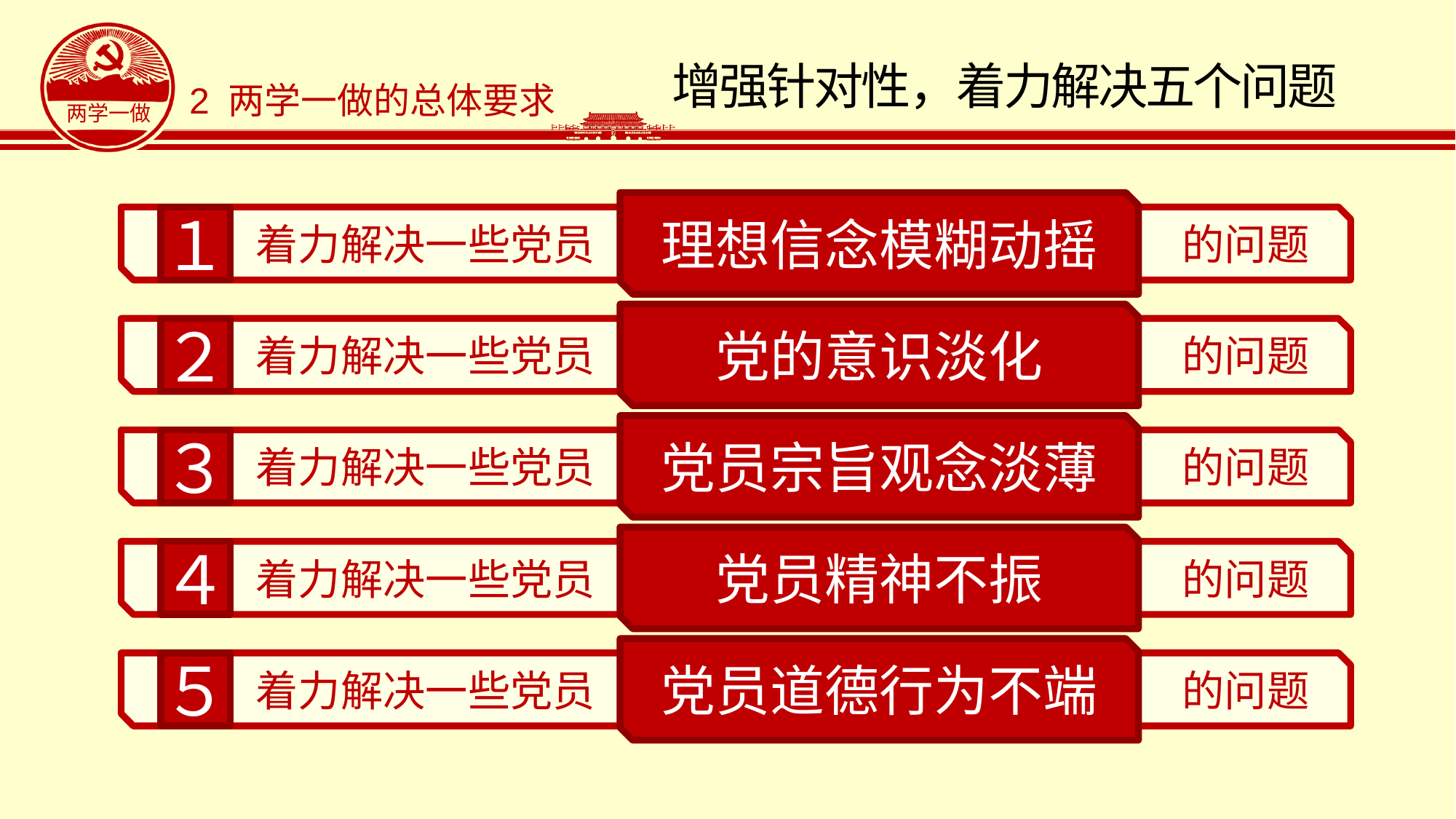

# 增强针对性，着力解决五个问题
2 两学一做的总体要求
理想信念模糊动摇
着力解决一些党员
１
的问题
党的意识淡化
着力解决一些党员
２
的问题
党员宗旨观念淡薄
着力解决一些党员
３
的问题
党员精神不振
着力解决一些党员
４
的问题
党员道德行为不端
着力解决一些党员
５
的问题